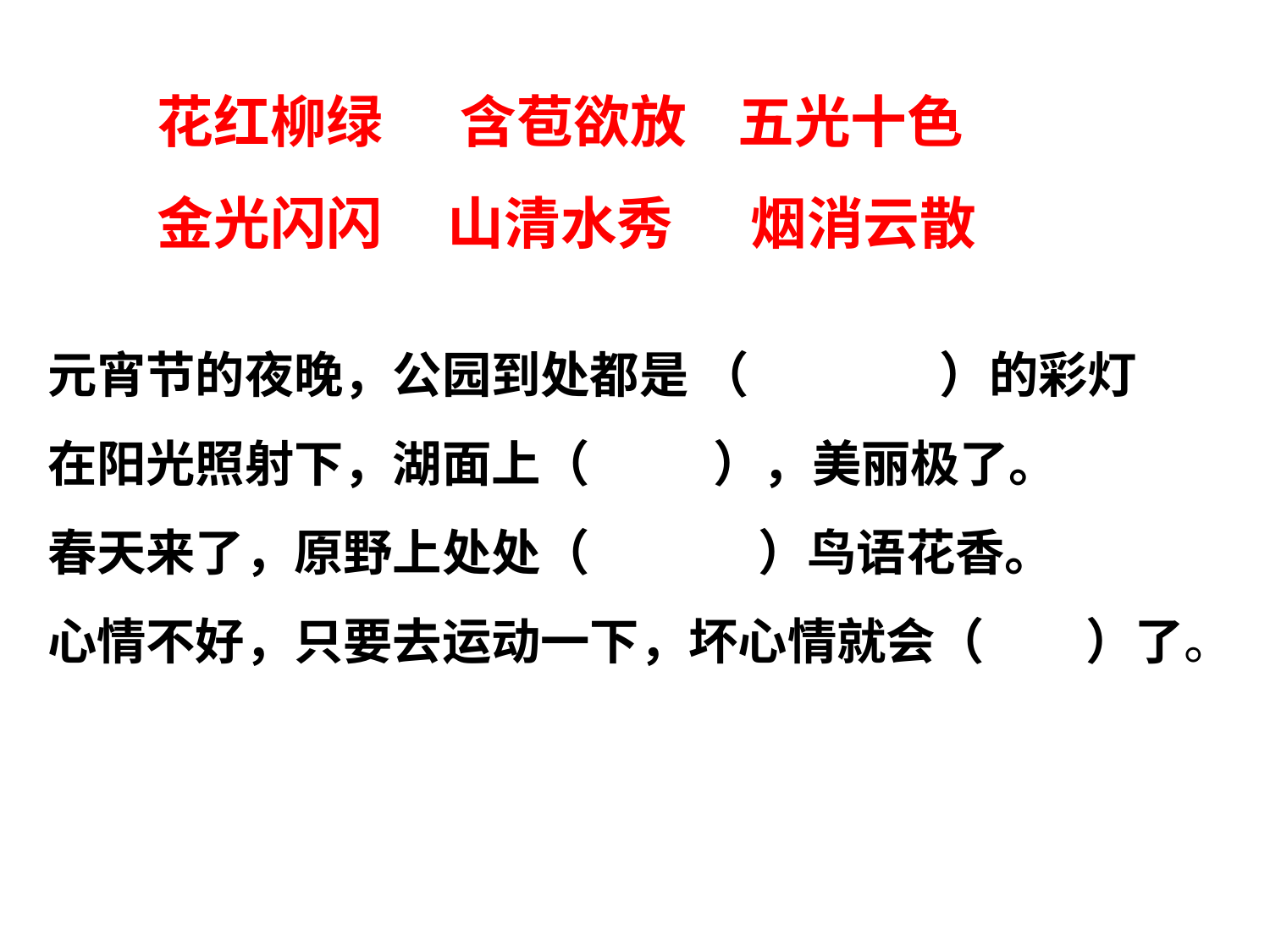

花红柳绿      含苞欲放    五光十色      金光闪闪     山清水秀      烟消云散
元宵节的夜晚，公园到处都是 （                 ）的彩灯
在阳光照射下，湖面上（           ），美丽极了。
春天来了，原野上处处（               ）鸟语花香。
心情不好，只要去运动一下，坏心情就会（         ）了。